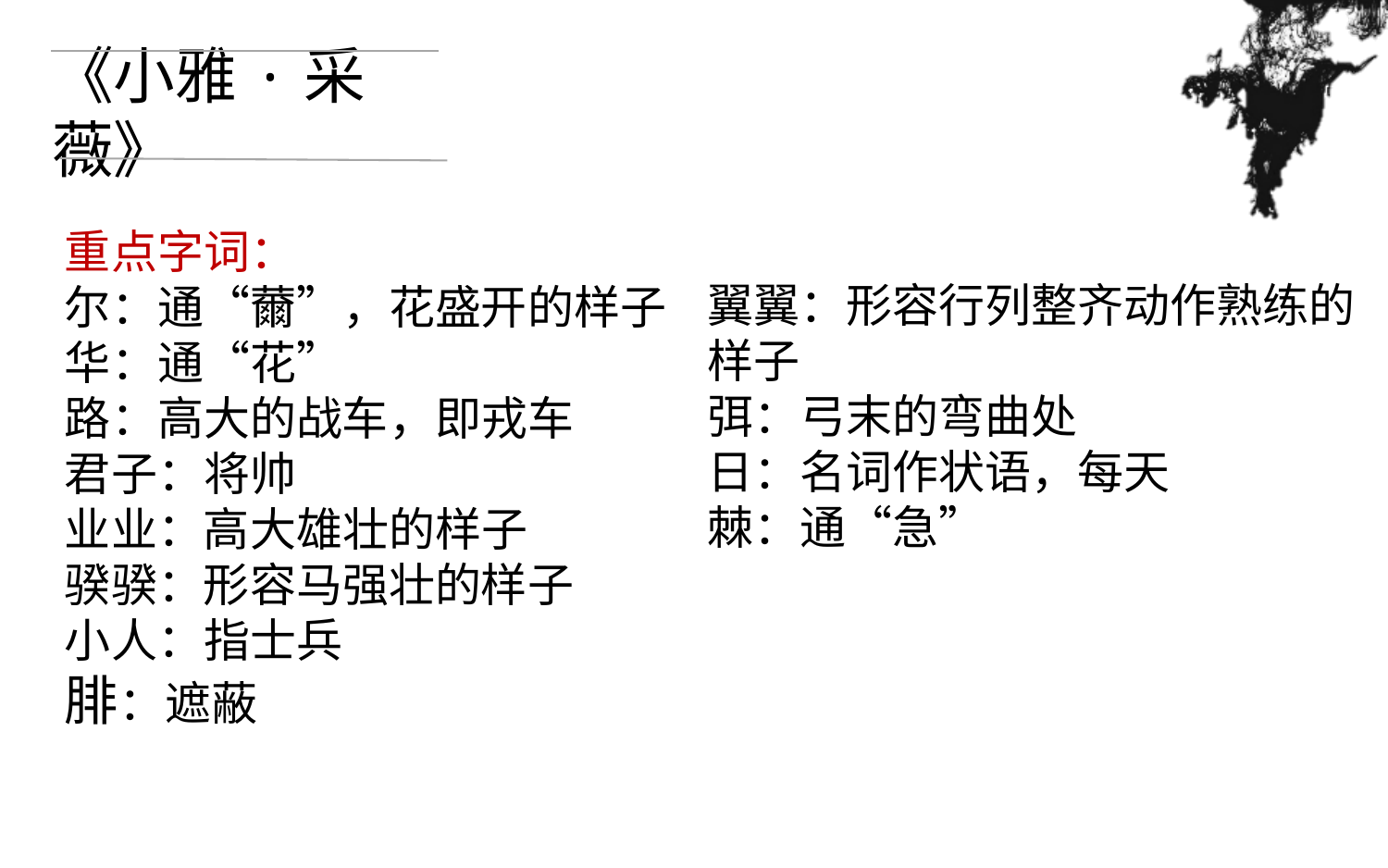

《小雅·采薇》
重点字词：
尔：通“薾”，花盛开的样子
华：通“花”
路：高大的战车，即戎车
君子：将帅
业业：高大雄壮的样子
骙骙：形容马强壮的样子
小人：指士兵
腓：遮蔽
翼翼：形容行列整齐动作熟练的样子
弭：弓末的弯曲处
日：名词作状语，每天
棘：通“急”